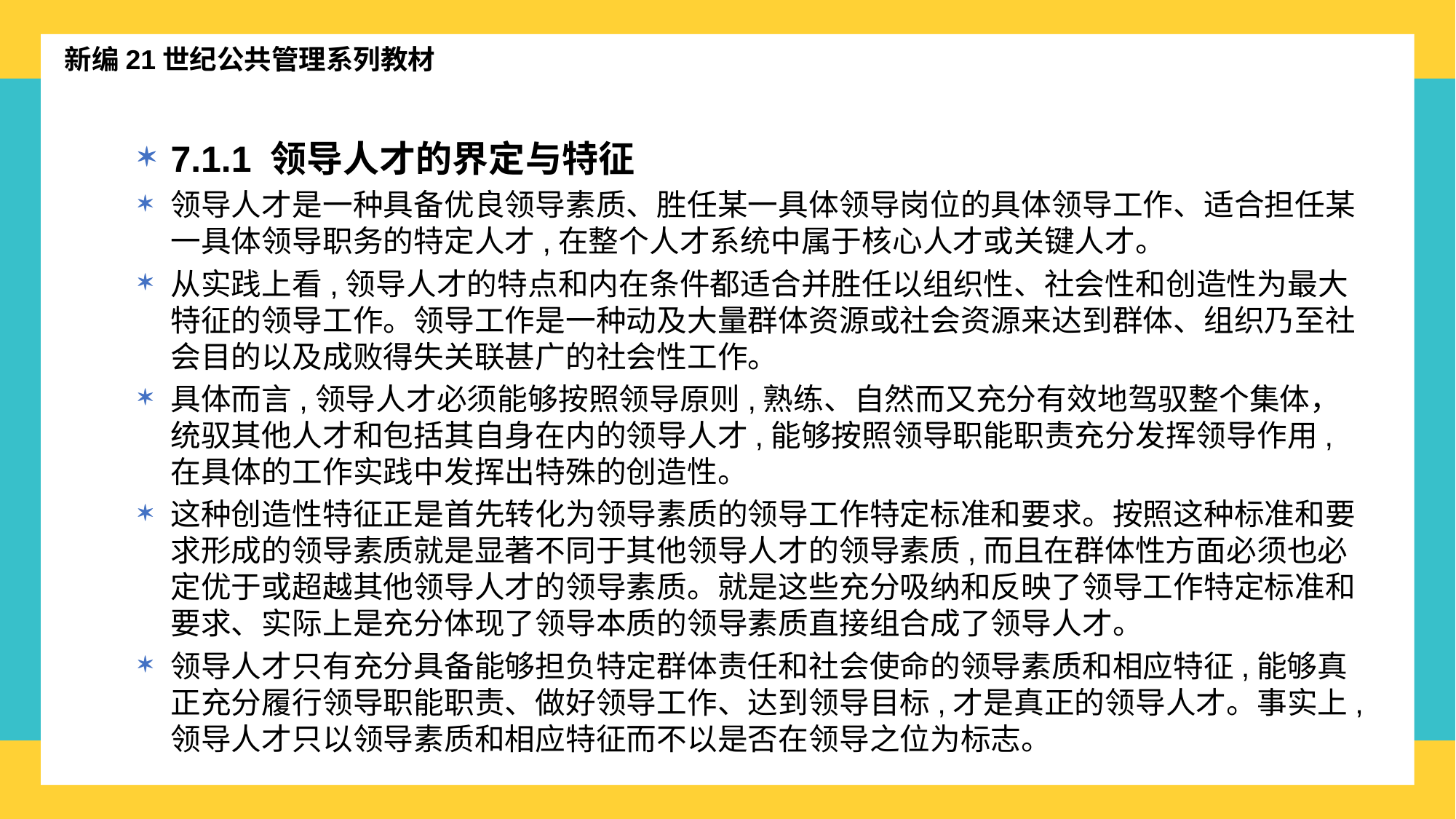

新编21世纪公共管理系列教材
7.1.1 领导人才的界定与特征
领导人才是一种具备优良领导素质、胜任某一具体领导岗位的具体领导工作、适合担任某一具体领导职务的特定人才,在整个人才系统中属于核心人才或关键人才。
从实践上看,领导人才的特点和内在条件都适合并胜任以组织性、社会性和创造性为最大特征的领导工作。领导工作是一种动及大量群体资源或社会资源来达到群体、组织乃至社会目的以及成败得失关联甚广的社会性工作。
具体而言,领导人才必须能够按照领导原则,熟练、自然而又充分有效地驾驭整个集体，统驭其他人才和包括其自身在内的领导人才,能够按照领导职能职责充分发挥领导作用,在具体的工作实践中发挥出特殊的创造性。
这种创造性特征正是首先转化为领导素质的领导工作特定标准和要求。按照这种标准和要求形成的领导素质就是显著不同于其他领导人才的领导素质,而且在群体性方面必须也必定优于或超越其他领导人才的领导素质。就是这些充分吸纳和反映了领导工作特定标准和要求、实际上是充分体现了领导本质的领导素质直接组合成了领导人才。
领导人才只有充分具备能够担负特定群体责任和社会使命的领导素质和相应特征,能够真正充分履行领导职能职责、做好领导工作、达到领导目标,才是真正的领导人才。事实上,领导人才只以领导素质和相应特征而不以是否在领导之位为标志。